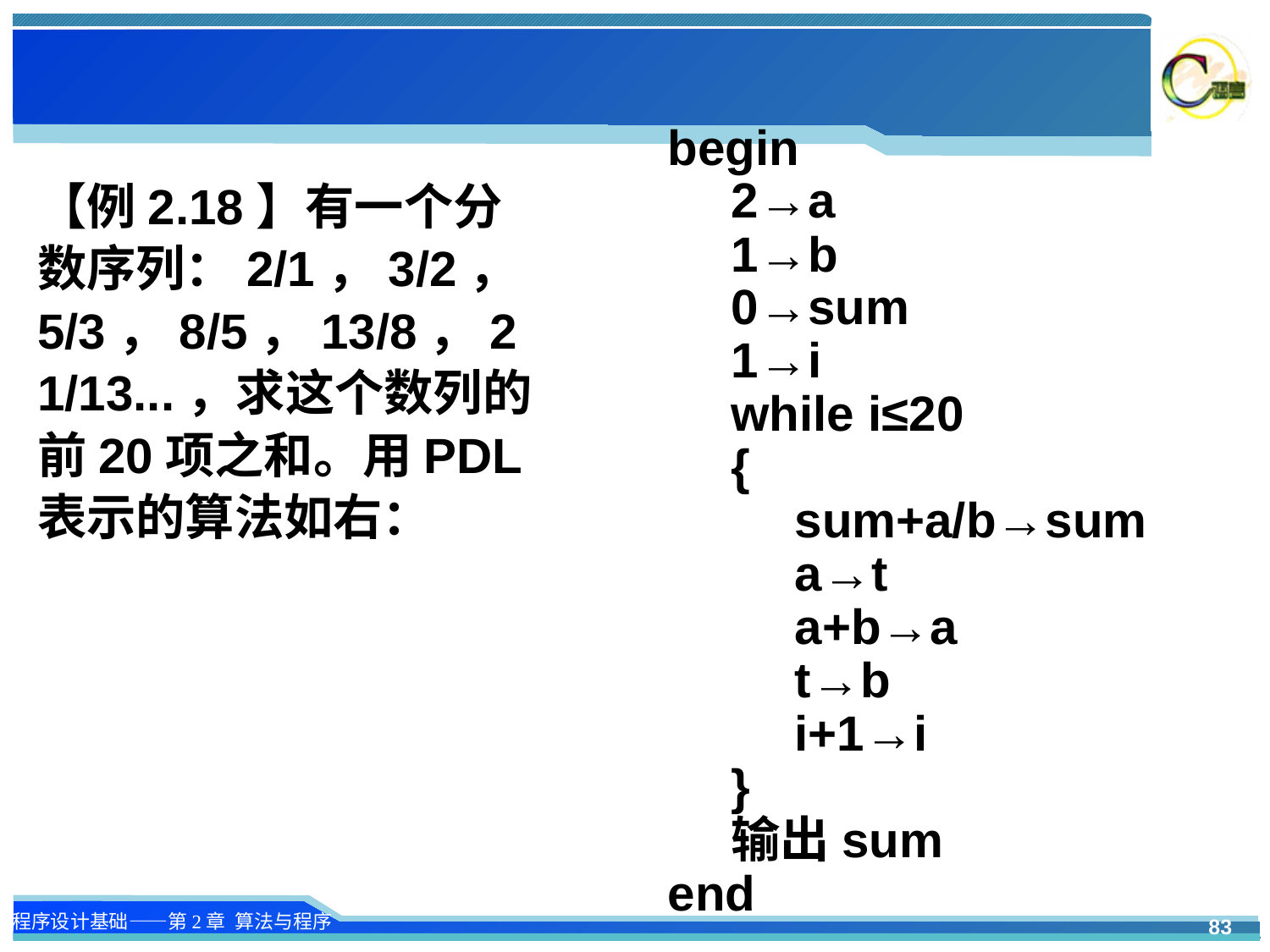

begin
2→a
1→b
0→sum
1→i
while i≤20
{
sum+a/b→sum
a→t
a+b→a
t→b
i+1→i
}
输出sum
end
【例2.18】有一个分数序列：2/1，3/2，5/3，8/5，13/8，21/13...，求这个数列的前20项之和。用PDL表示的算法如右：

83